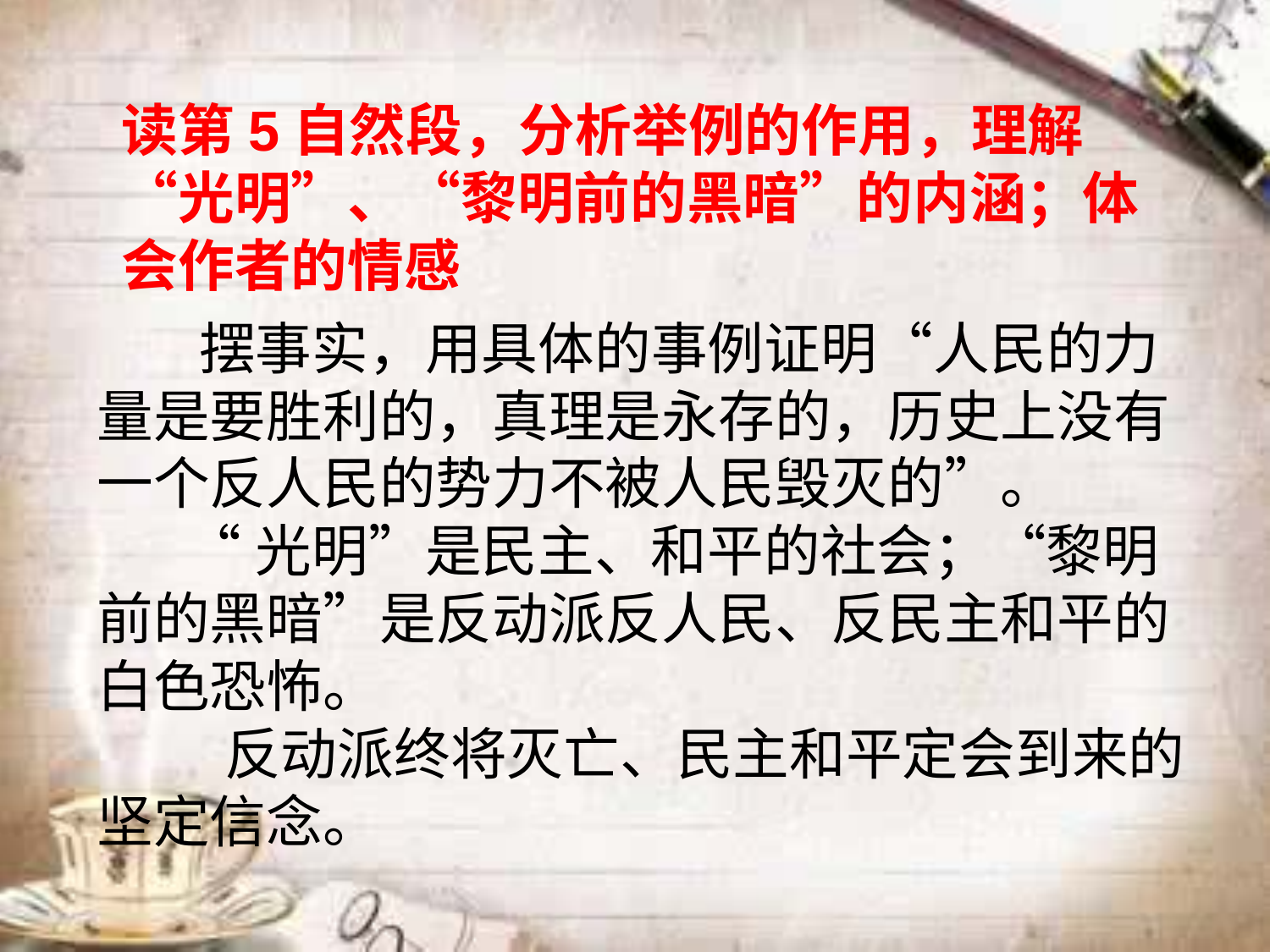

读第5自然段，分析举例的作用，理解“光明”、“黎明前的黑暗”的内涵；体会作者的情感
       摆事实，用具体的事例证明“人民的力量是要胜利的，真理是永存的，历史上没有一个反人民的势力不被人民毁灭的”。
       “光明”是民主、和平的社会；“黎明前的黑暗”是反动派反人民、反民主和平的白色恐怖。
         反动派终将灭亡、民主和平定会到来的坚定信念。